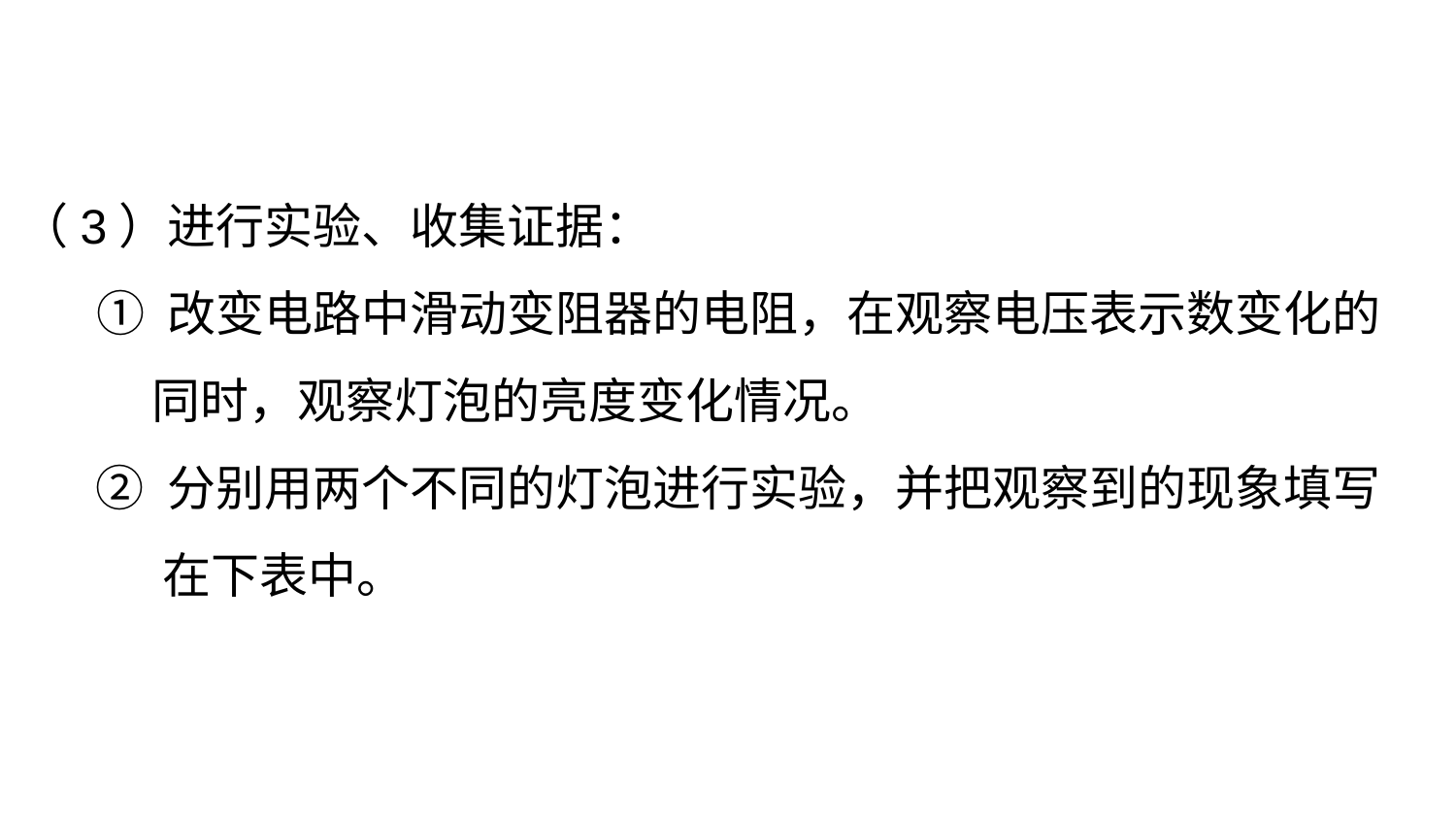

（3）进行实验、收集证据：
       ① 改变电路中滑动变阻器的电阻，在观察电压表示数变化的
           同时，观察灯泡的亮度变化情况。
       ② 分别用两个不同的灯泡进行实验，并把观察到的现象填写
            在下表中。